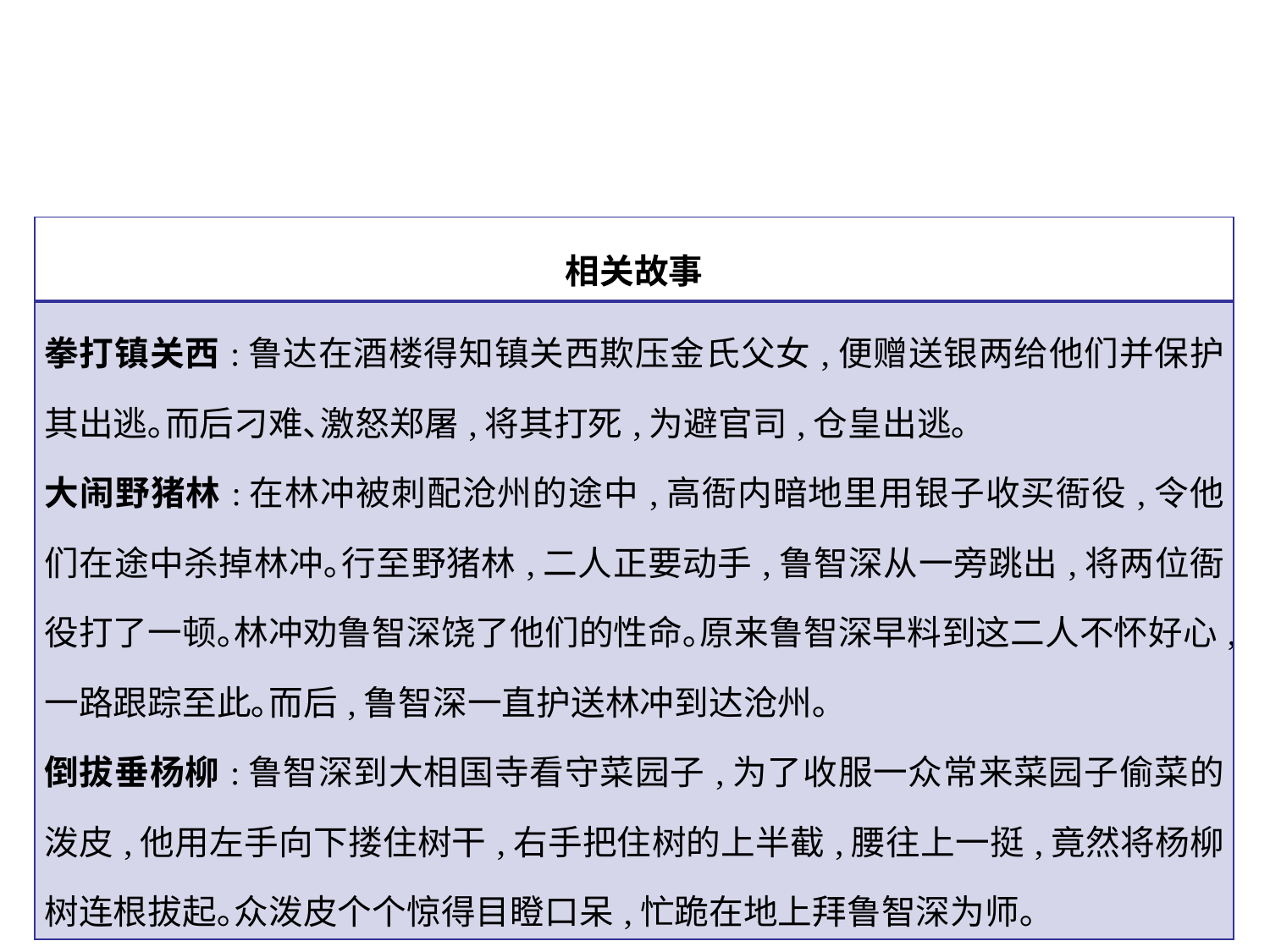

| 相关故事 |
| --- |
| 拳打镇关西:鲁达在酒楼得知镇关西欺压金氏父女,便赠送银两给他们并保护其出逃｡而后刁难､激怒郑屠,将其打死,为避官司,仓皇出逃｡ 大闹野猪林:在林冲被刺配沧州的途中,高衙内暗地里用银子收买衙役,令他们在途中杀掉林冲｡行至野猪林,二人正要动手,鲁智深从一旁跳出,将两位衙役打了一顿｡林冲劝鲁智深饶了他们的性命｡原来鲁智深早料到这二人不怀好心,一路跟踪至此｡而后,鲁智深一直护送林冲到达沧州｡ 倒拔垂杨柳:鲁智深到大相国寺看守菜园子,为了收服一众常来菜园子偷菜的泼皮,他用左手向下搂住树干,右手把住树的上半截,腰往上一挺,竟然将杨柳树连根拔起｡众泼皮个个惊得目瞪口呆,忙跪在地上拜鲁智深为师｡ |